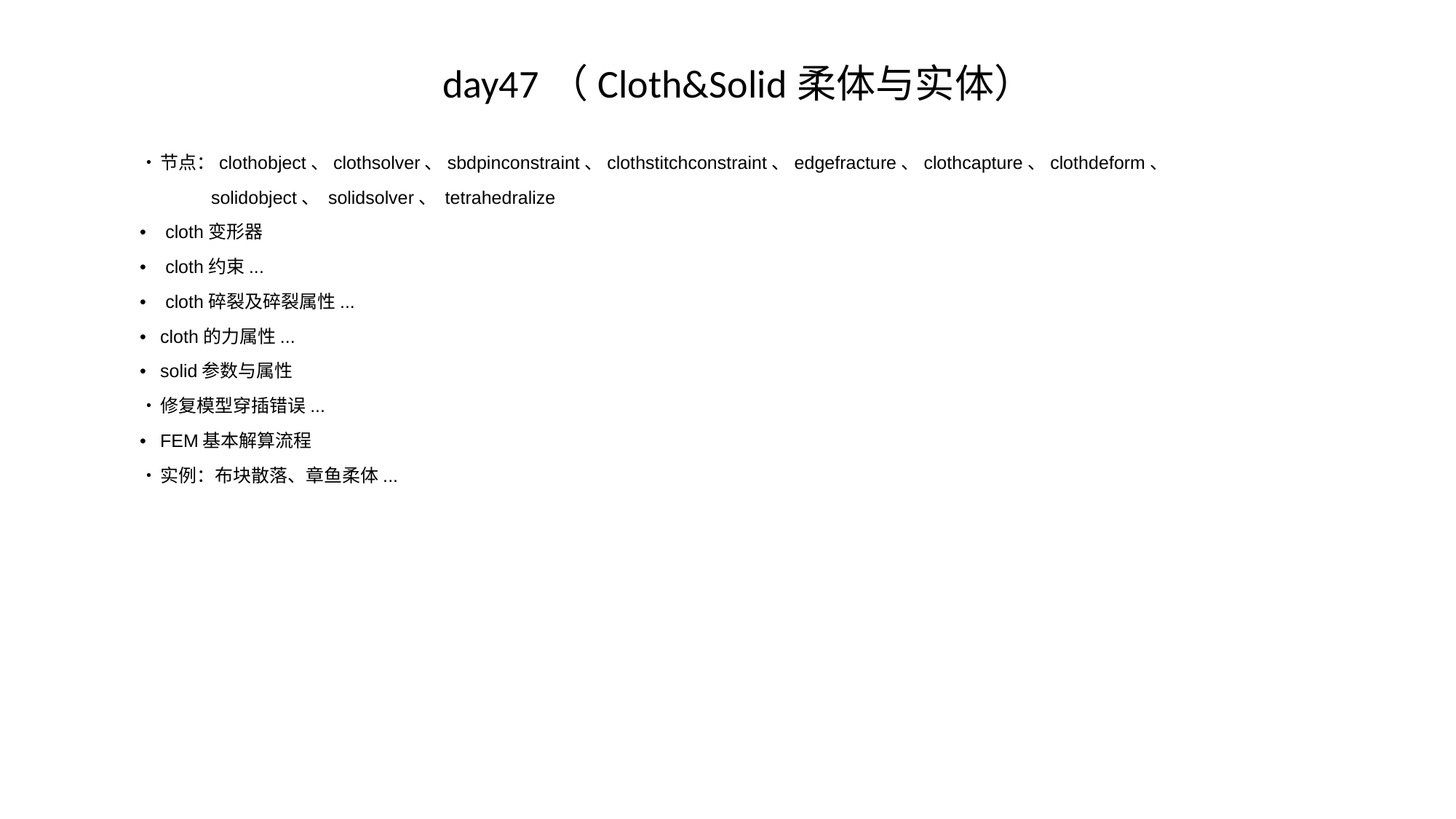

# day47（Cloth&Solid柔体与实体）
•	节点：clothobject、clothsolver、sbdpinconstraint、clothstitchconstraint、edgefracture、clothcapture、clothdeform、
              solidobject、 solidsolver、 tetrahedralize
•	 cloth变形器
•	 cloth约束...
•	 cloth碎裂及碎裂属性...
•	cloth的力属性...
•	solid参数与属性
•	修复模型穿插错误...
•	FEM基本解算流程
•	实例：布块散落、章鱼柔体...